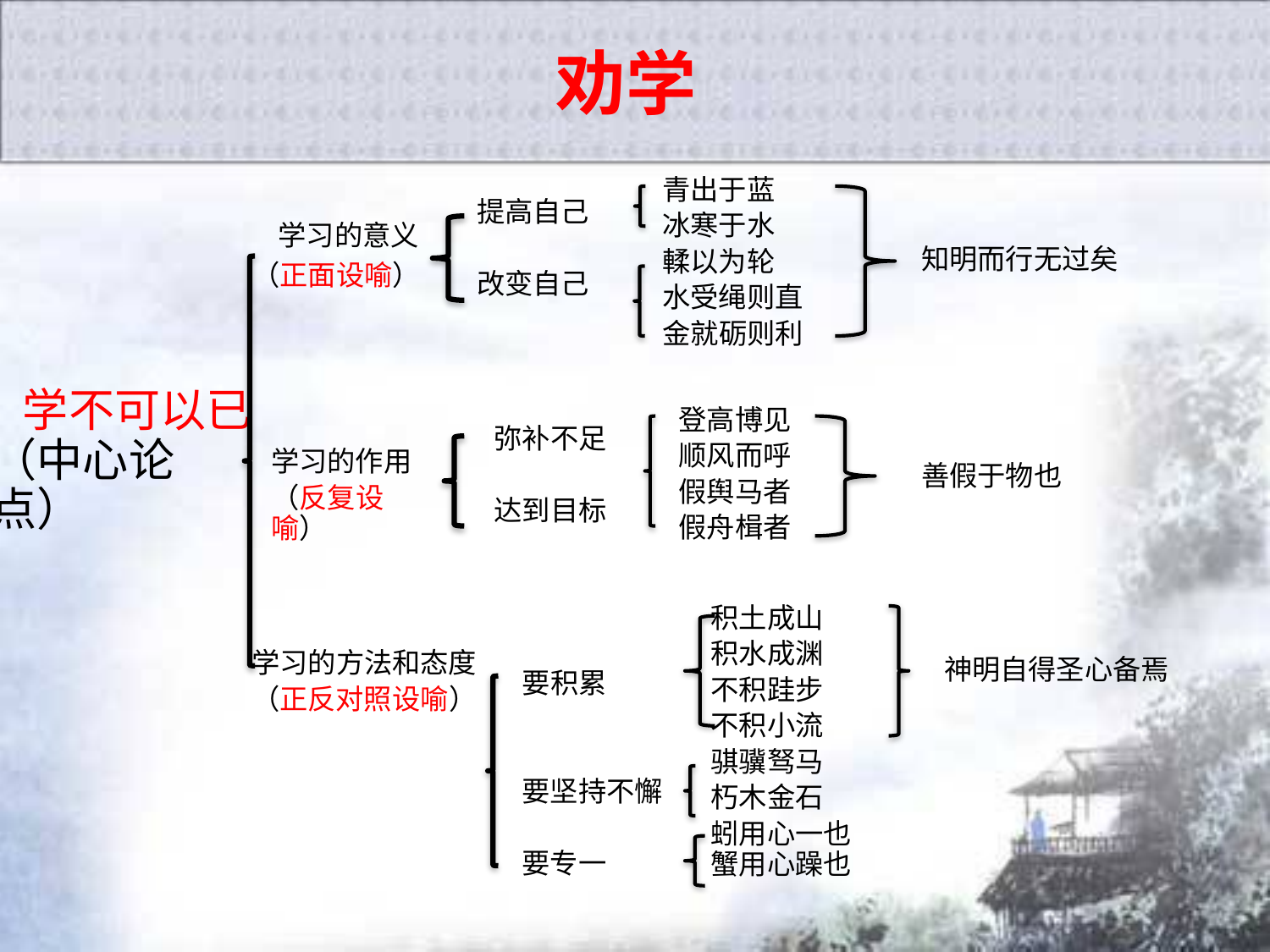

劝学
青出于蓝
冰寒于水
輮以为轮
水受绳则直
金就砺则利

提高自己

改变自己
  学习的意义
（正面设喻）

知明而行无过矣

  学不可以已（中心论点）
登高博见
顺风而呼
假舆马者
假舟楫者

弥补不足

达到目标

学习的作用
（反复设喻）
善假于物也
积土成山
积水成渊
不积跬步
不积小流
骐骥驽马
朽木金石
蚓用心一也蟹用心躁也

要积累

要坚持不懈

要专一
学习的方法和态度
（正反对照设喻）
神明自得圣心备焉